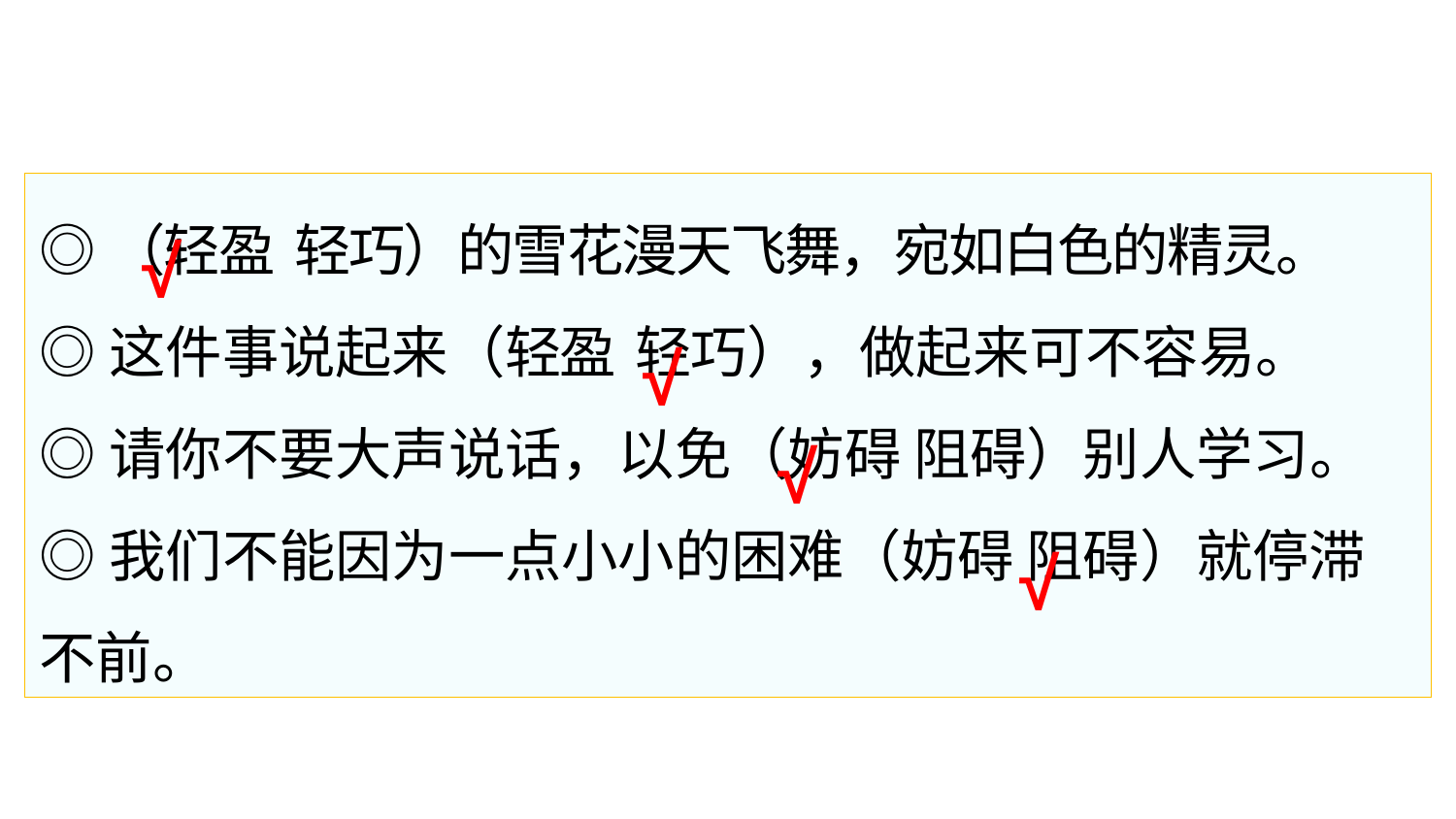

◎（轻盈  轻巧）的雪花漫天飞舞，宛如白色的精灵。
◎这件事说起来（轻盈  轻巧），做起来可不容易。
◎请你不要大声说话，以免（妨碍 阻碍）别人学习。
◎我们不能因为一点小小的困难（妨碍 阻碍）就停滞不前。
√
√
√
√